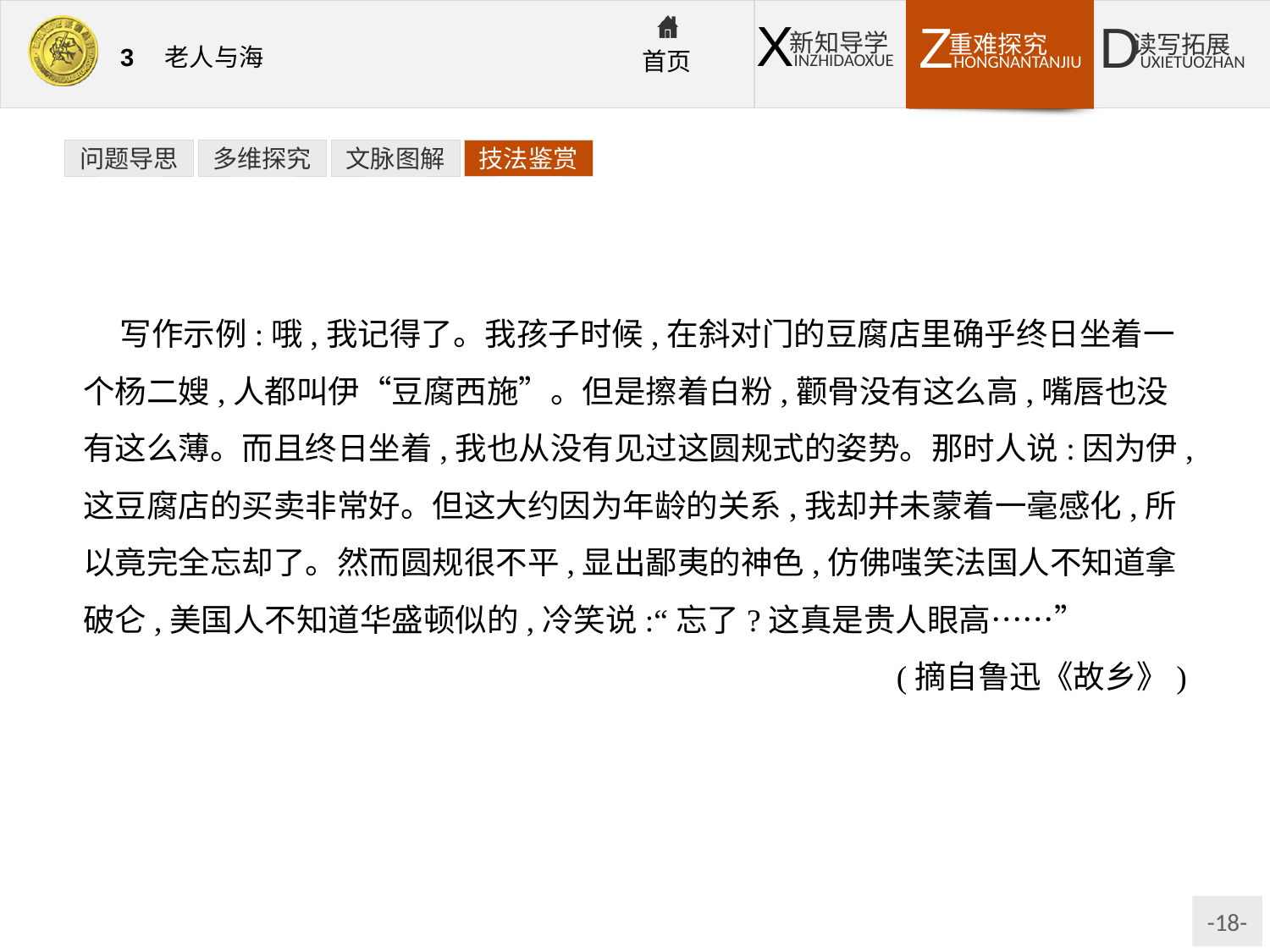

问题导思
多维探究
文脉图解
技法鉴赏
写作示例:哦,我记得了。我孩子时候,在斜对门的豆腐店里确乎终日坐着一个杨二嫂,人都叫伊“豆腐西施”。但是擦着白粉,颧骨没有这么高,嘴唇也没有这么薄。而且终日坐着,我也从没有见过这圆规式的姿势。那时人说:因为伊,这豆腐店的买卖非常好。但这大约因为年龄的关系,我却并未蒙着一毫感化,所以竟完全忘却了。然而圆规很不平,显出鄙夷的神色,仿佛嗤笑法国人不知道拿破仑,美国人不知道华盛顿似的,冷笑说:“忘了?这真是贵人眼高……”
(摘自鲁迅《故乡》)